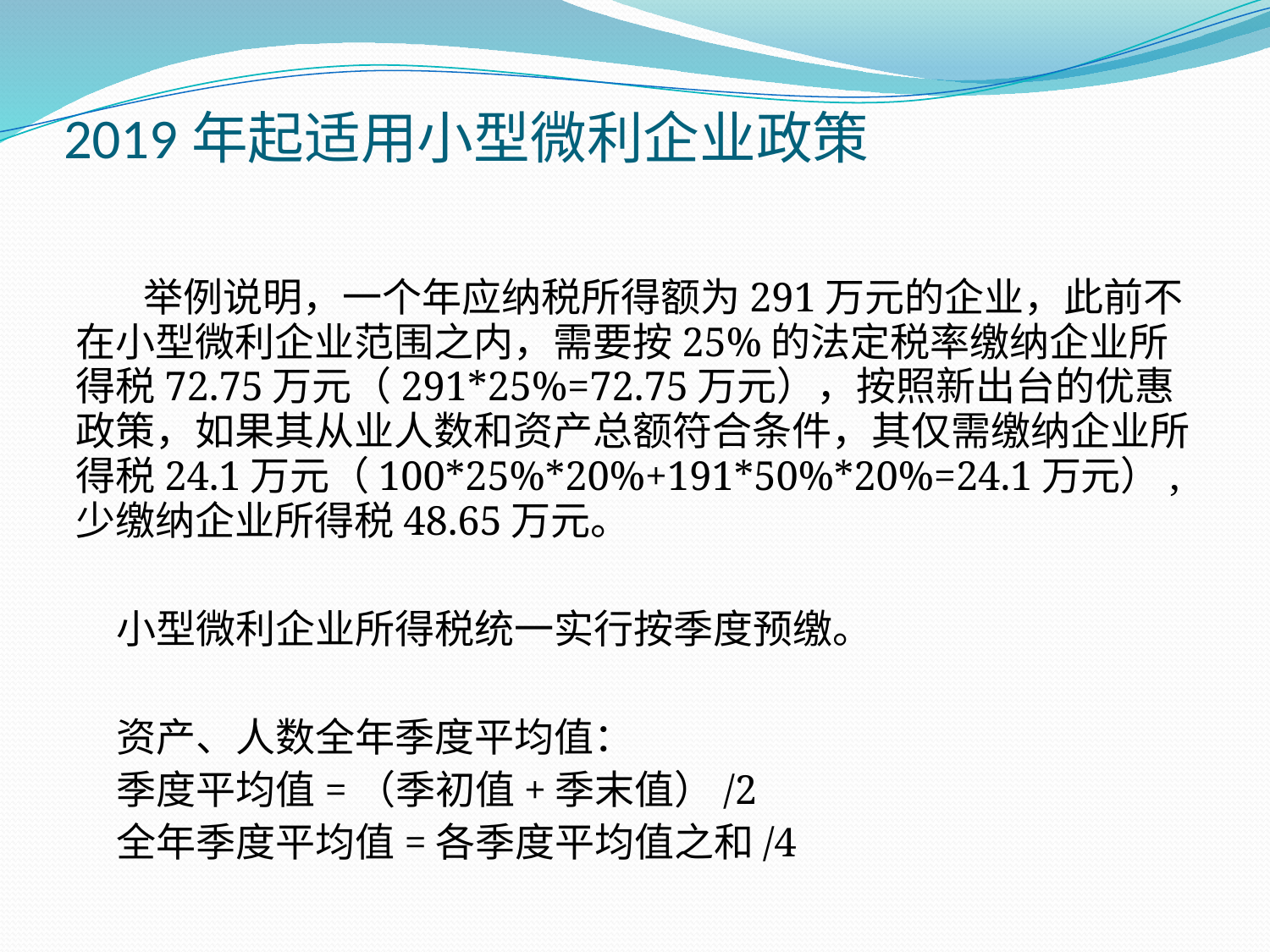

# 2019年起适用小型微利企业政策
  举例说明，一个年应纳税所得额为291万元的企业，此前不在小型微利企业范围之内，需要按25%的法定税率缴纳企业所得税72.75万元（291*25%=72.75万元），按照新出台的优惠政策，如果其从业人数和资产总额符合条件，其仅需缴纳企业所得税24.1万元（100*25%*20%+191*50%*20%=24.1万元）,少缴纳企业所得税48.65万元。

小型微利企业所得税统一实行按季度预缴。

资产、人数全年季度平均值：
季度平均值=（季初值+季末值）/2
全年季度平均值=各季度平均值之和/4